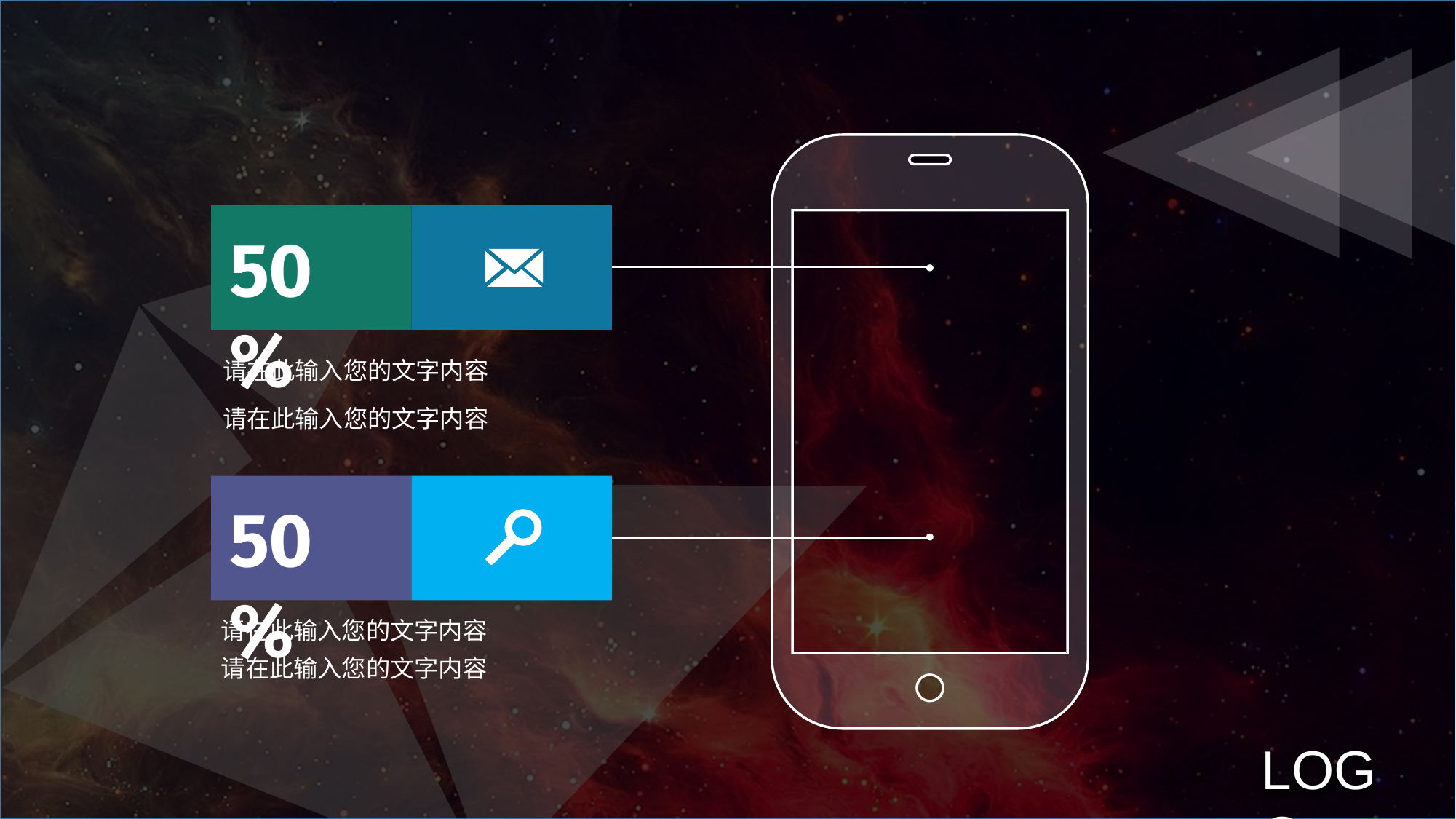

50%

请在此输入您的文字内容
请在此输入您的文字内容

50%

请在此输入您的文字内容
请在此输入您的文字内容

LOGO